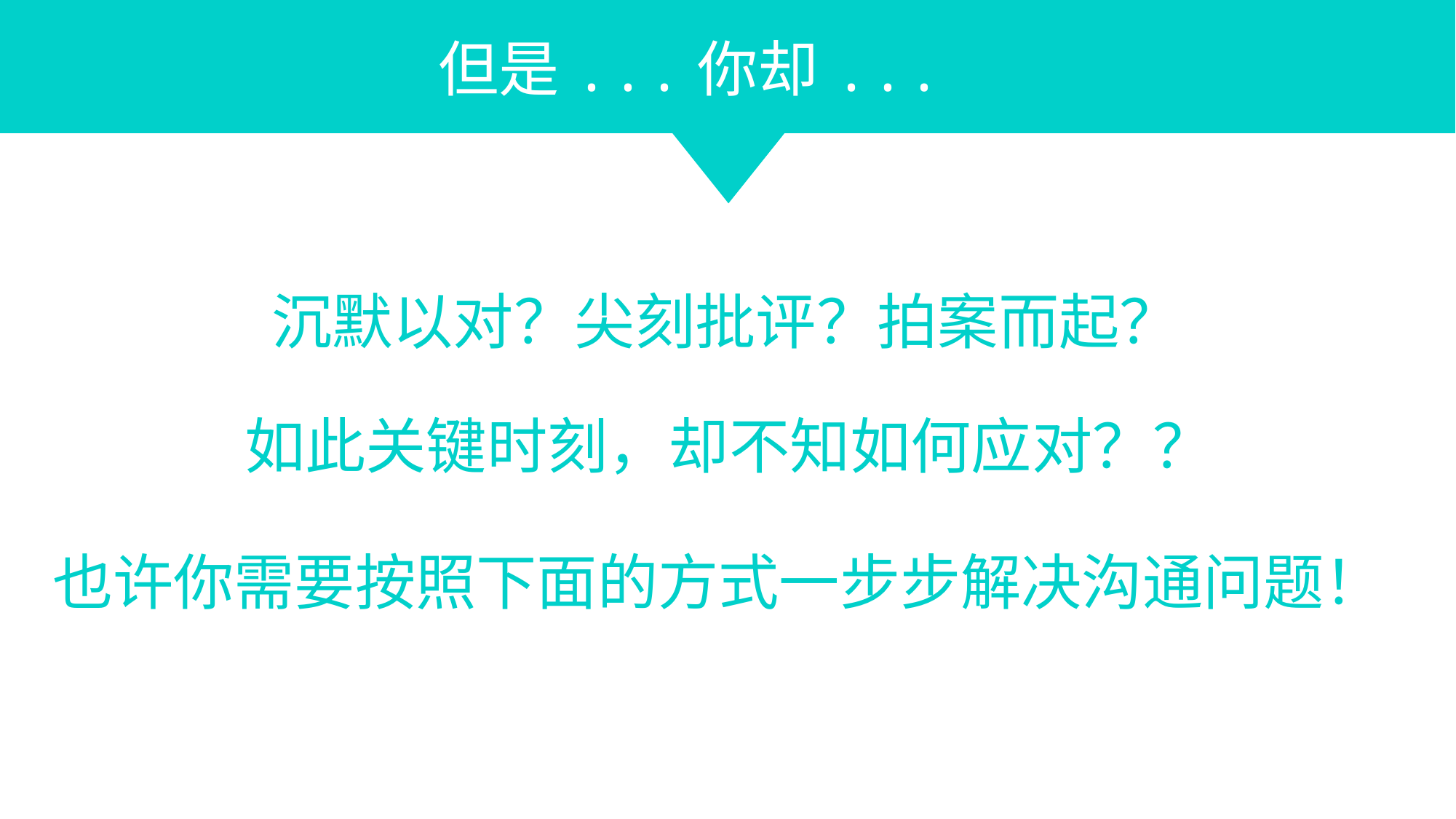

但是...你却...
沉默以对？尖刻批评？拍案而起？
如此关键时刻，却不知如何应对？？
也许你需要按照下面的方式一步步解决沟通问题！